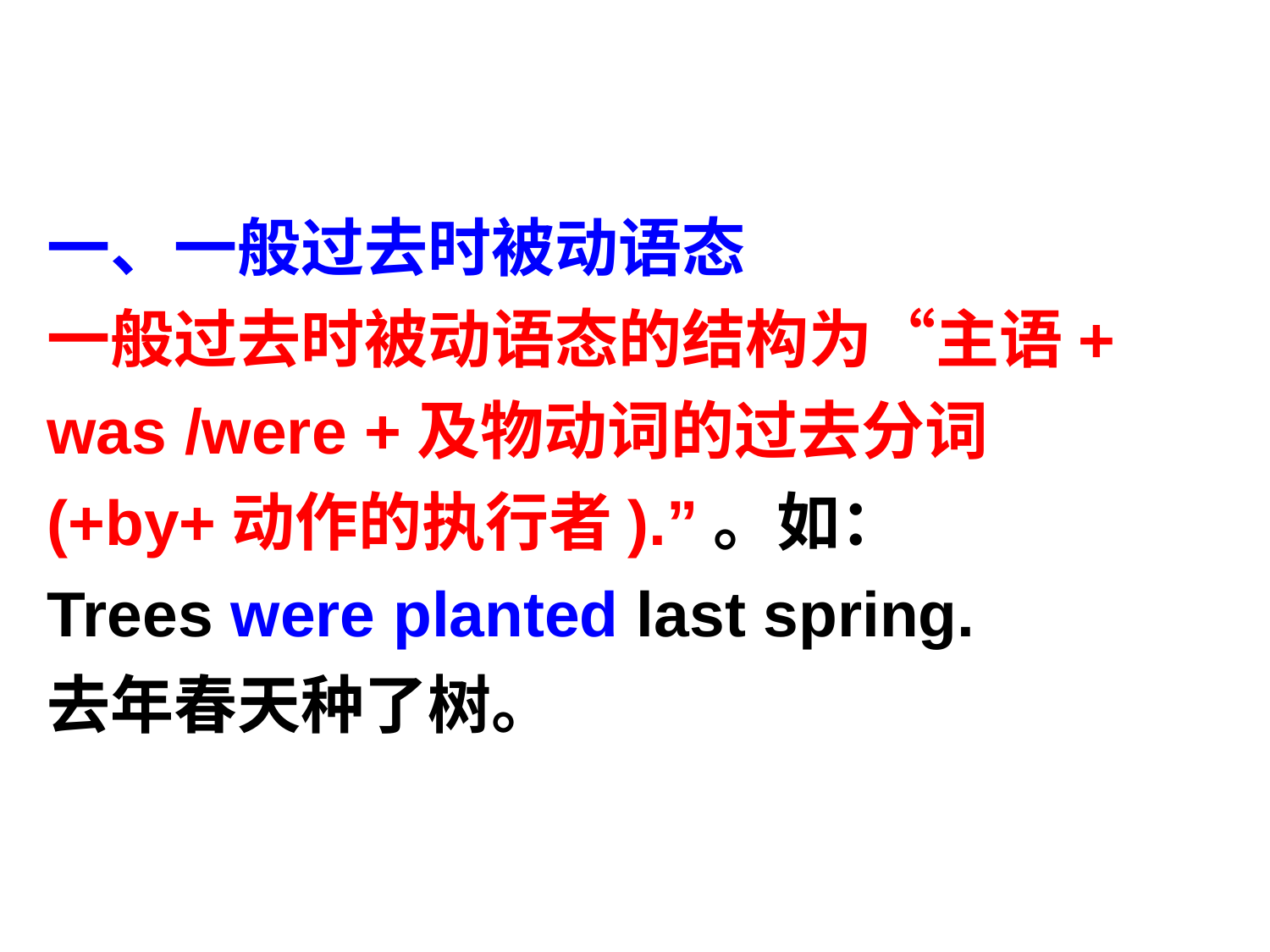

一、一般过去时被动语态
一般过去时被动语态的结构为“主语+ was /were +及物动词的过去分词(+by+动作的执行者).”。如：
Trees were planted last spring.
去年春天种了树。